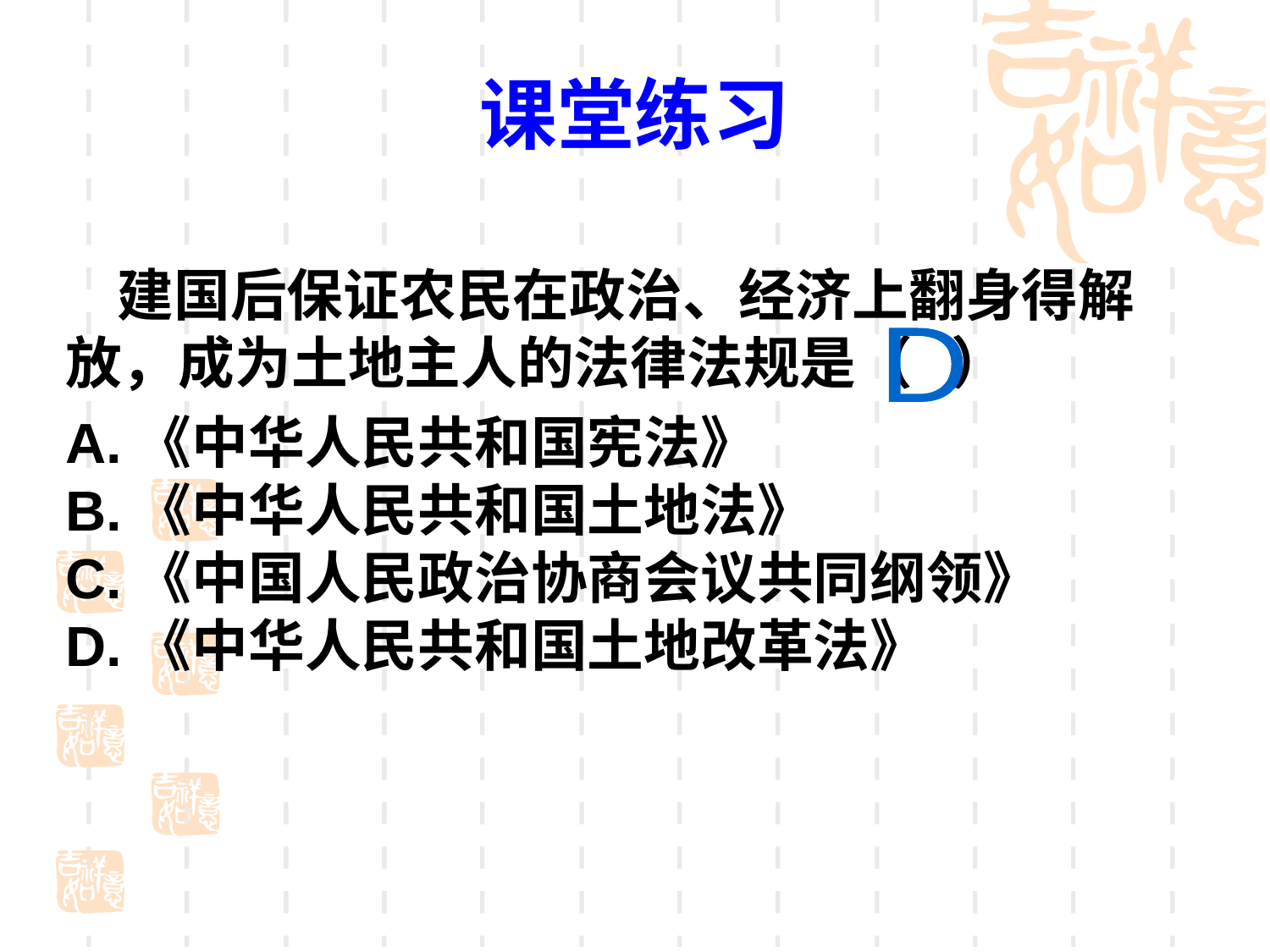

课堂练习
   建国后保证农民在政治、经济上翻身得解放，成为土地主人的法律法规是（   ）
A.《中华人民共和国宪法》
B.《中华人民共和国土地法》
C.《中国人民政治协商会议共同纲领》
D.《中华人民共和国土地改革法》
D